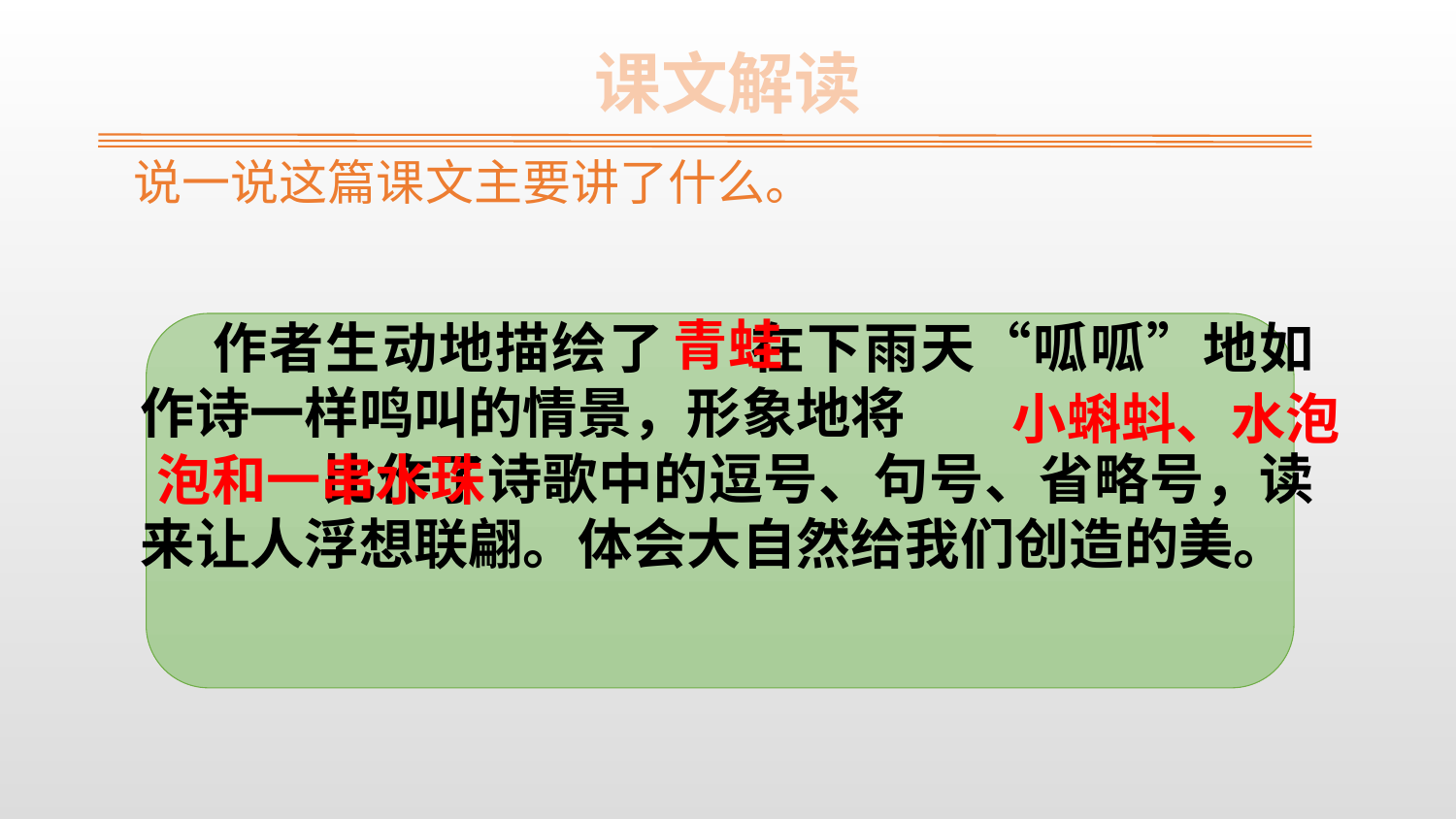

课文解读
说一说这篇课文主要讲了什么。
青蛙
    作者生动地描绘了      在下雨天“呱呱”地如作诗一样鸣叫的情景，形象地将
             比作了诗歌中的逗号、句号、省略号，读来让人浮想联翩。体会大自然给我们创造的美。

小蝌蚪、水泡
泡和一串水珠